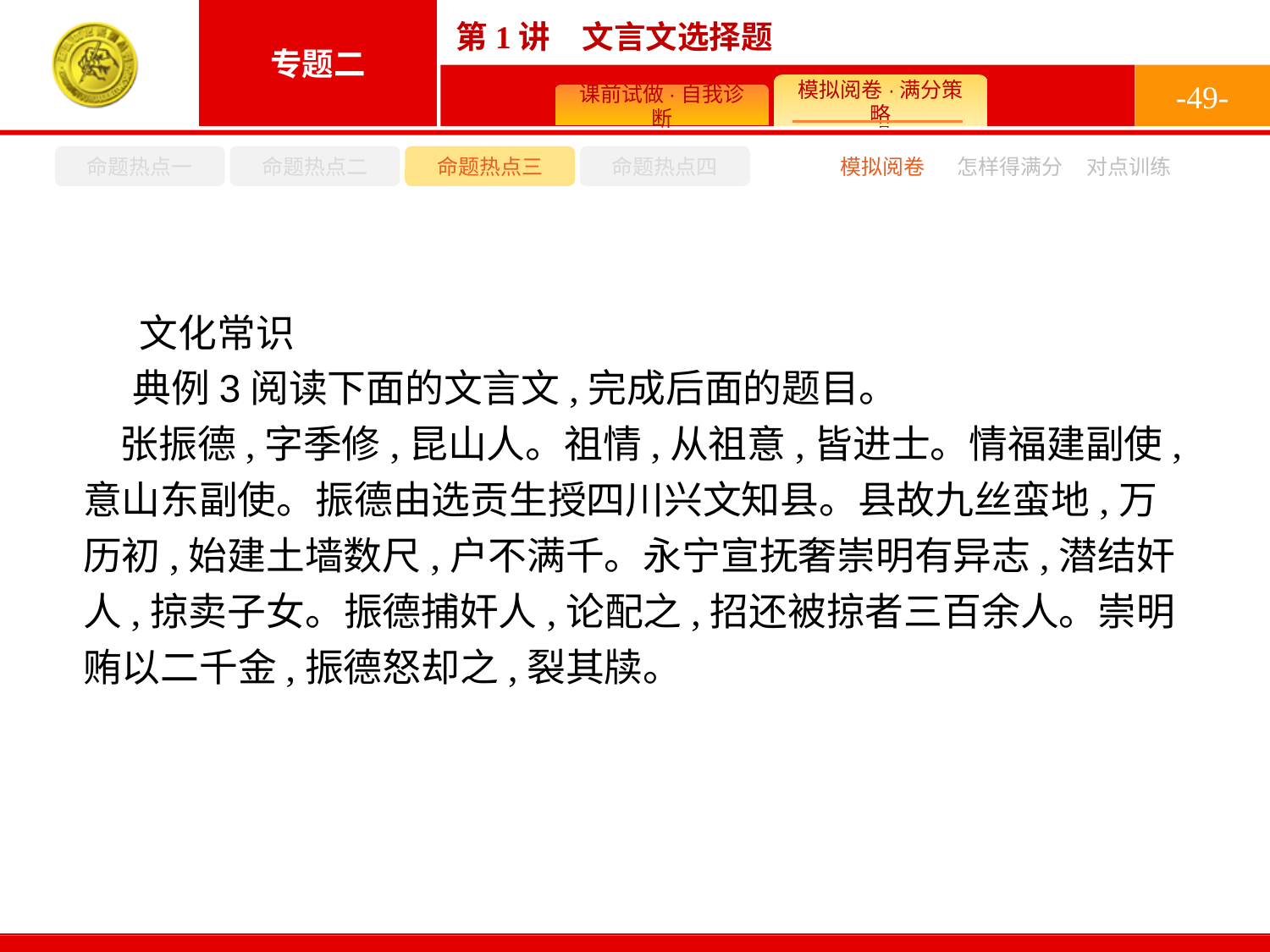

-49-
命题热点一
命题热点二
命题热点三
命题热点四
模拟阅卷
怎样得满分
对点训练
文化常识
典例3阅读下面的文言文,完成后面的题目。
张振德,字季修,昆山人。祖情,从祖意,皆进士。情福建副使,意山东副使。振德由选贡生授四川兴文知县。县故九丝蛮地,万历初,始建土墙数尺,户不满千。永宁宣抚奢崇明有异志,潜结奸人,掠卖子女。振德捕奸人,论配之,招还被掠者三百余人。崇明贿以二千金,振德怒却之,裂其牍。